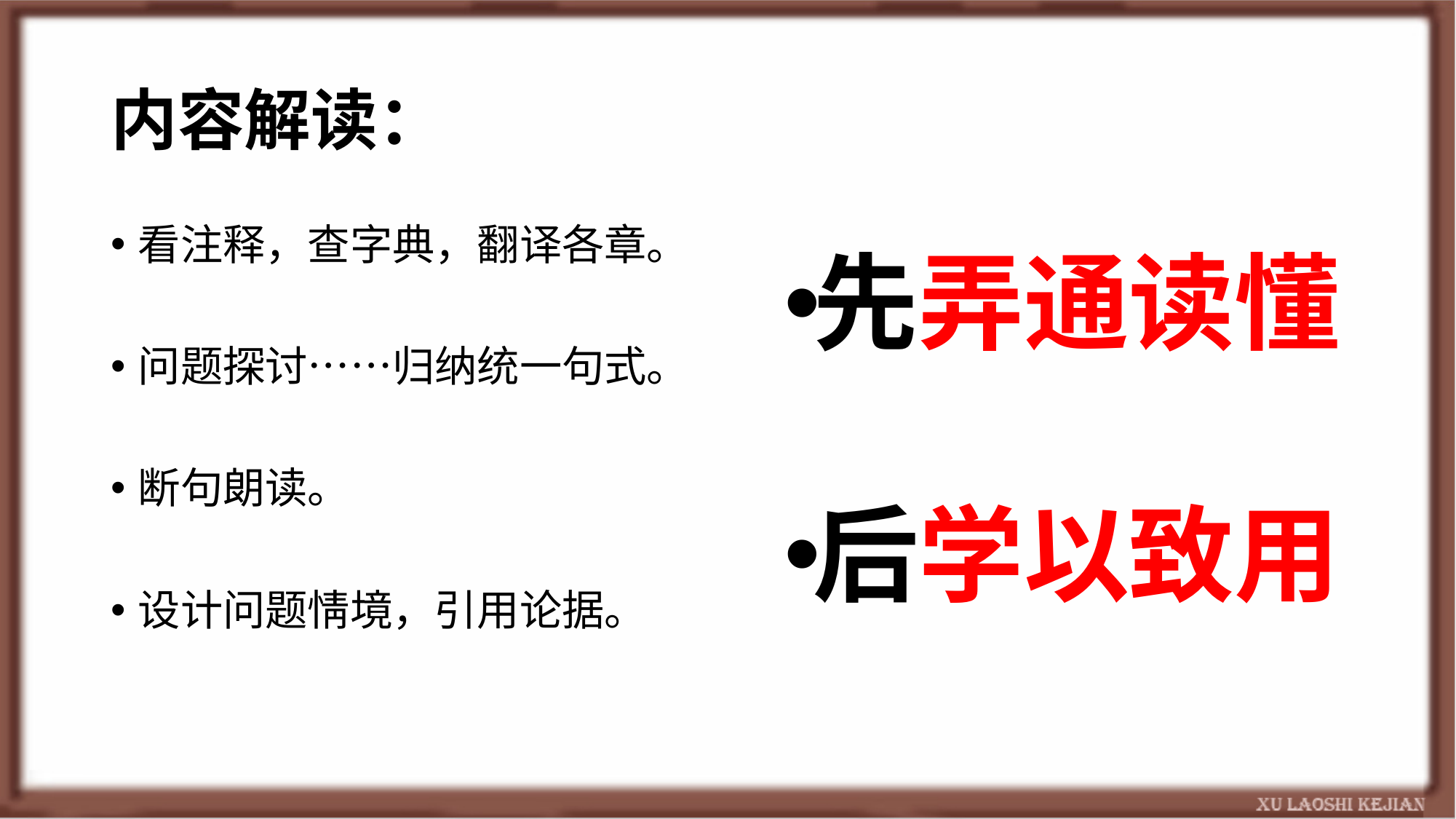

# 内容解读：
看注释，查字典，翻译各章。

问题探讨……归纳统一句式。

断句朗读。

设计问题情境，引用论据。
先弄通读懂

后学以致用